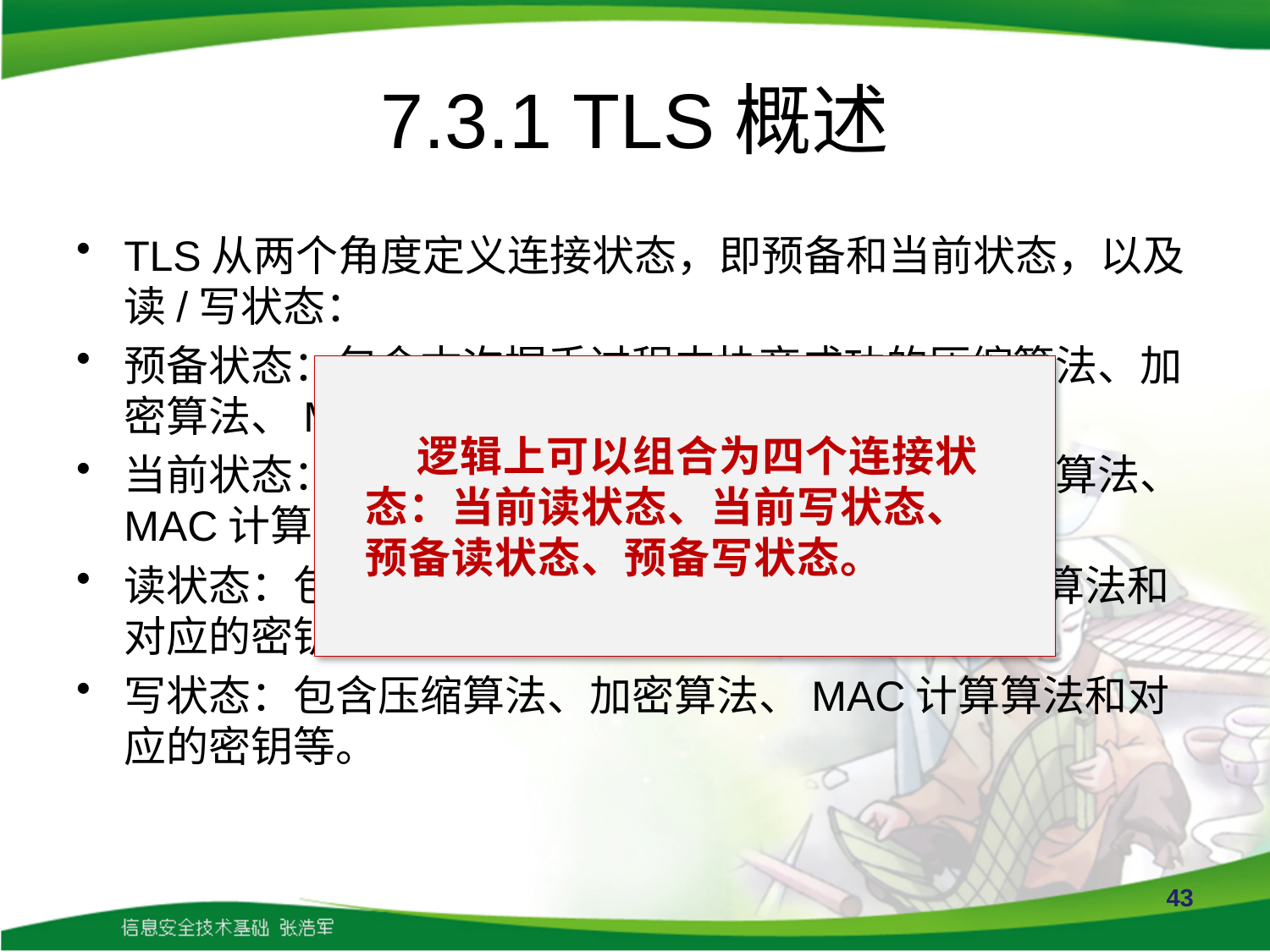

# 7.3.1 TLS概述
TLS从两个角度定义连接状态，即预备和当前状态，以及读/写状态：
预备状态：包含本次握手过程中协商成功的压缩算法、加密算法、MAC计算算法和密钥等。
当前状态：包含记录层正在使用的压缩算法、加密算法、MAC计算算法和密钥等。
读状态：包含解压缩算法、解密算法、MAC验证算法和对应的密钥等。
写状态：包含压缩算法、加密算法、MAC计算算法和对应的密钥等。

    逻辑上可以组合为四个连接状态：当前读状态、当前写状态、预备读状态、预备写状态。
43